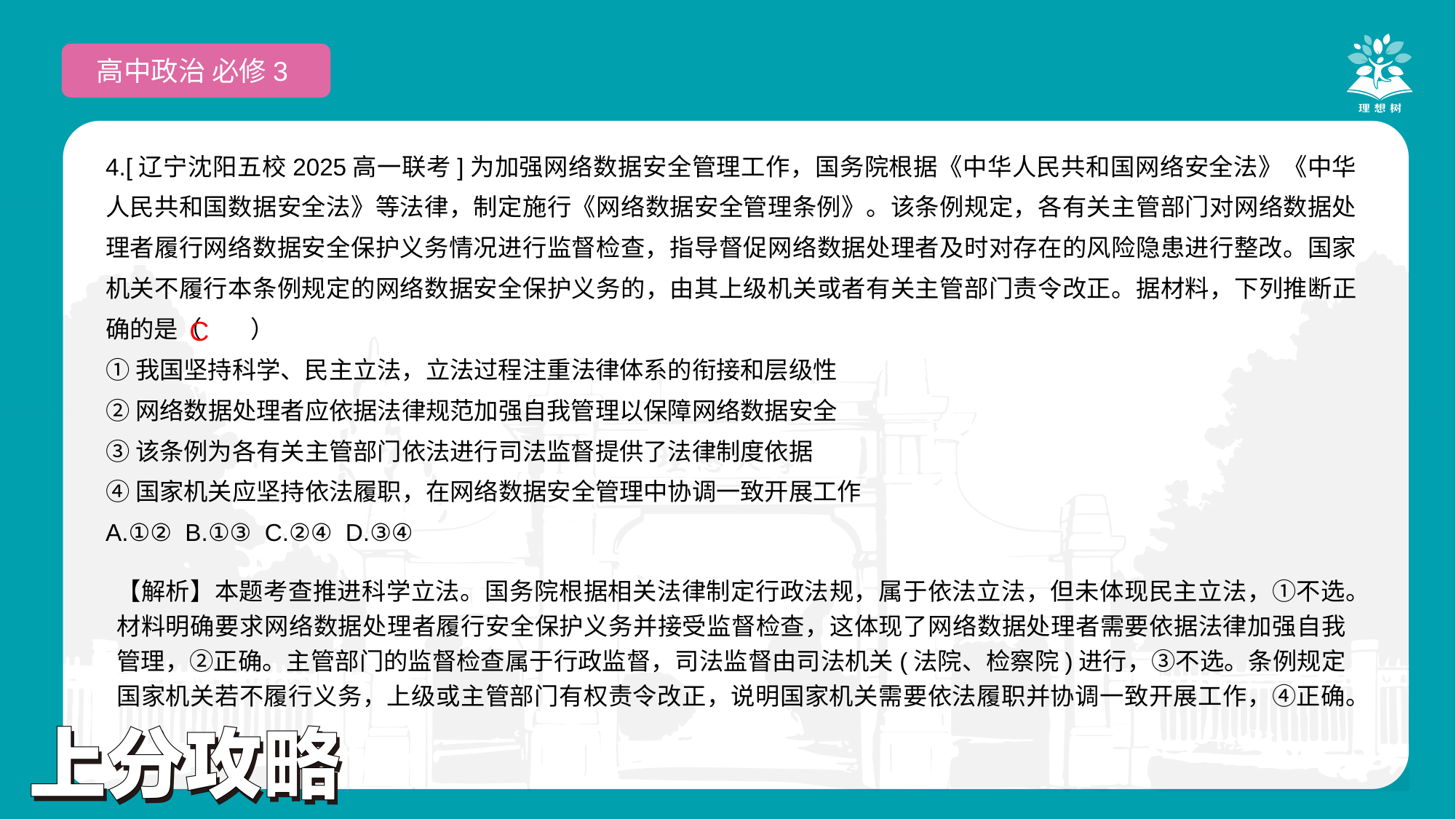

高中政治 必修3
4.[辽宁沈阳五校2025高一联考]为加强网络数据安全管理工作，国务院根据《中华人民共和国网络安全法》《中华人民共和国数据安全法》等法律，制定施行《网络数据安全管理条例》。该条例规定，各有关主管部门对网络数据处理者履行网络数据安全保护义务情况进行监督检查，指导督促网络数据处理者及时对存在的风险隐患进行整改。国家机关不履行本条例规定的网络数据安全保护义务的，由其上级机关或者有关主管部门责令改正。据材料，下列推断正确的是（　　）
①我国坚持科学、民主立法，立法过程注重法律体系的衔接和层级性
②网络数据处理者应依据法律规范加强自我管理以保障网络数据安全
③该条例为各有关主管部门依法进行司法监督提供了法律制度依据
④国家机关应坚持依法履职，在网络数据安全管理中协调一致开展工作
A.①②  B.①③  C.②④  D.③④
 C
【解析】本题考查推进科学立法。国务院根据相关法律制定行政法规，属于依法立法，但未体现民主立法，①不选。材料明确要求网络数据处理者履行安全保护义务并接受监督检查，这体现了网络数据处理者需要依据法律加强自我管理，②正确。主管部门的监督检查属于行政监督，司法监督由司法机关(法院、检察院)进行，③不选。条例规定国家机关若不履行义务，上级或主管部门有权责令改正，说明国家机关需要依法履职并协调一致开展工作，④正确。